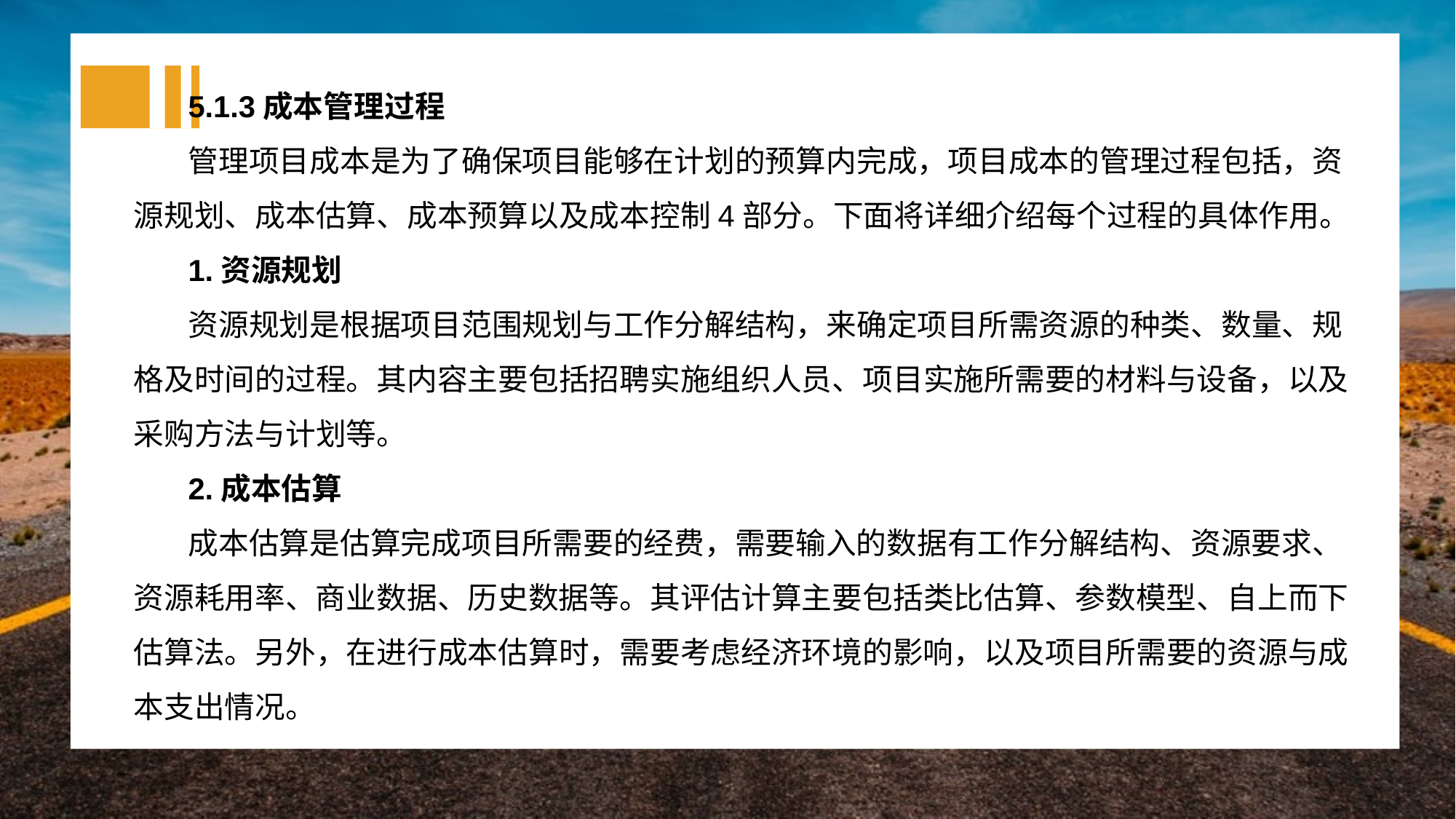

5.1.3成本管理过程
管理项目成本是为了确保项目能够在计划的预算内完成，项目成本的管理过程包括，资源规划、成本估算、成本预算以及成本控制4部分。下面将详细介绍每个过程的具体作用。
1.资源规划
资源规划是根据项目范围规划与工作分解结构，来确定项目所需资源的种类、数量、规格及时间的过程。其内容主要包括招聘实施组织人员、项目实施所需要的材料与设备，以及采购方法与计划等。
2.成本估算
成本估算是估算完成项目所需要的经费，需要输入的数据有工作分解结构、资源要求、资源耗用率、商业数据、历史数据等。其评估计算主要包括类比估算、参数模型、自上而下估算法。另外，在进行成本估算时，需要考虑经济环境的影响，以及项目所需要的资源与成本支出情况。